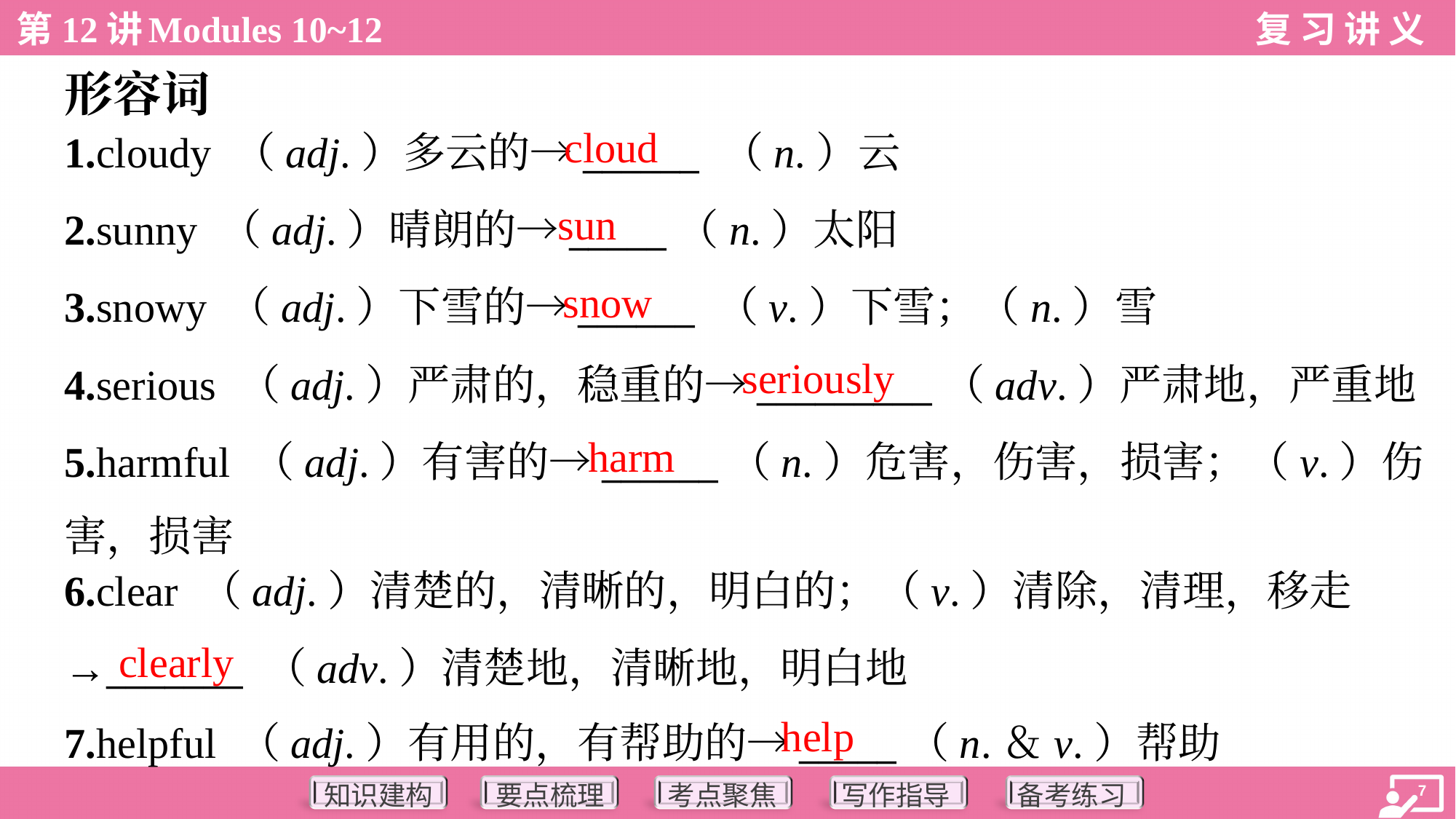

形容词
cloud
1.cloudy （adj.）多云的→______ （n.）云
2.sunny （adj.）晴朗的→_____（n.）太阳
3.snowy （adj.）下雪的→______ （v.）下雪；（n.）雪
4.serious （adj.）严肃的，稳重的→_________（adv.）严肃地，严重地
5.harmful （adj.）有害的→______（n.）危害，伤害，损害；（v.）伤
害，损害
sun
snow
seriously
harm
6.clear （adj.）清楚的，清晰的，明白的；（v.）清除，清理，移走
→_______ （adv.）清楚地，清晰地，明白地
7.helpful （adj.）有用的，有帮助的→_____（n.＆v.）帮助
clearly
help